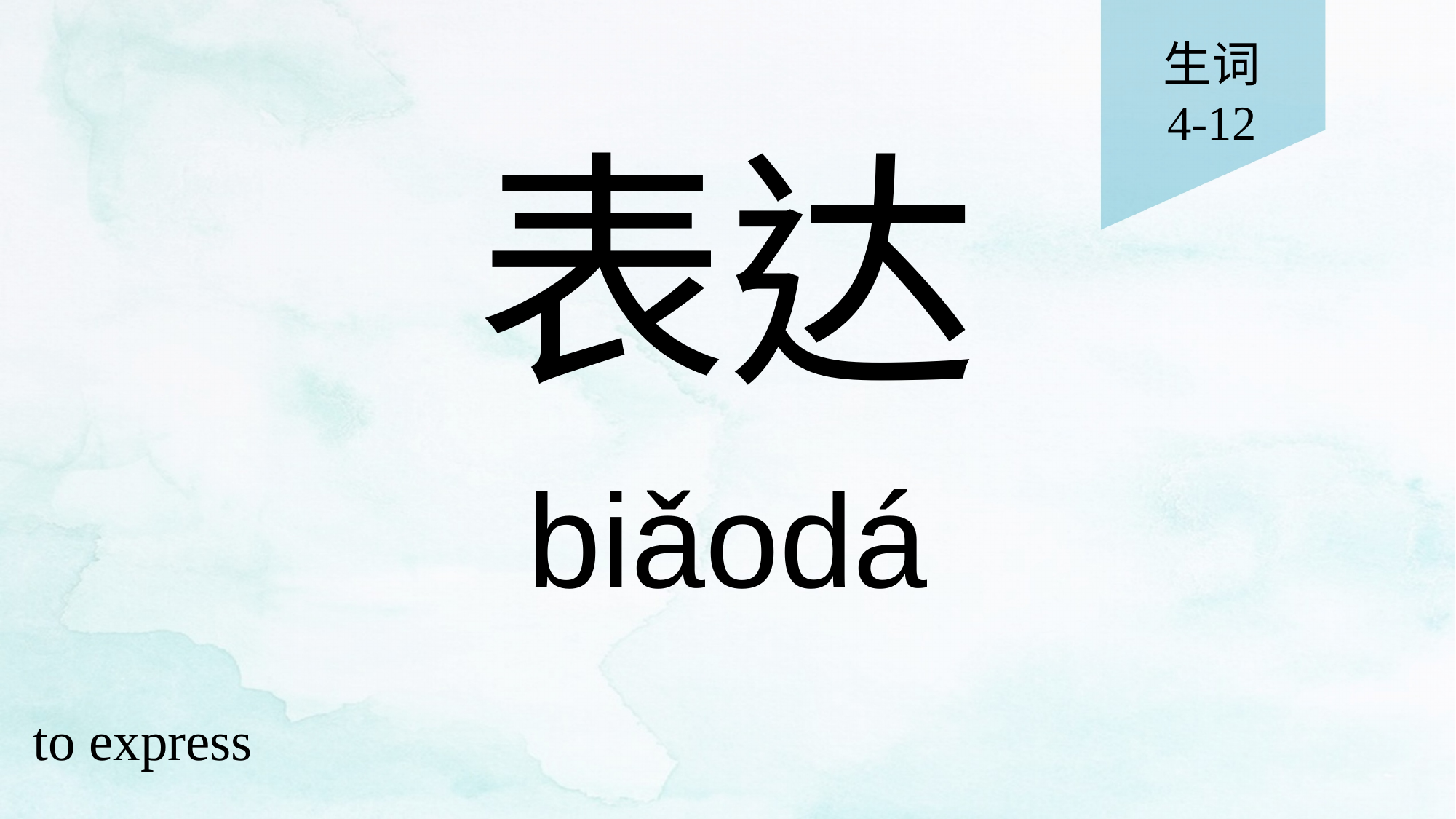

生词
4-12
# 表达
biǎodá
to express